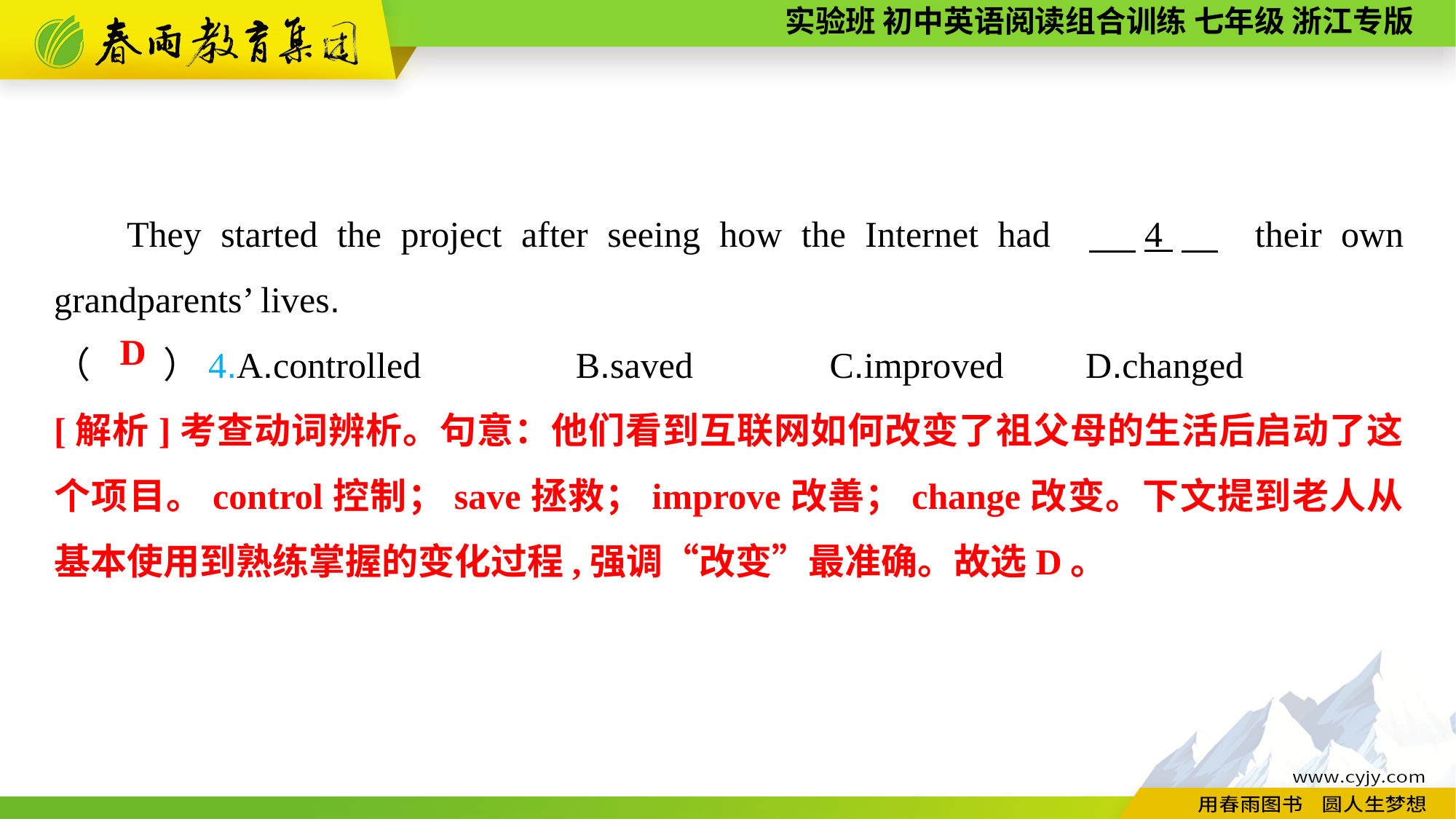

They started the project after seeing how the Internet had 　4　 their own grandparents’ lives.
（　　）4.A.controlled                 B.saved               C.improved         D.changed
D
[解析]考查动词辨析。句意：他们看到互联网如何改变了祖父母的生活后启动了这个项目。control控制；save拯救；improve改善；change改变。下文提到老人从基本使用到熟练掌握的变化过程,强调“改变”最准确。故选D。